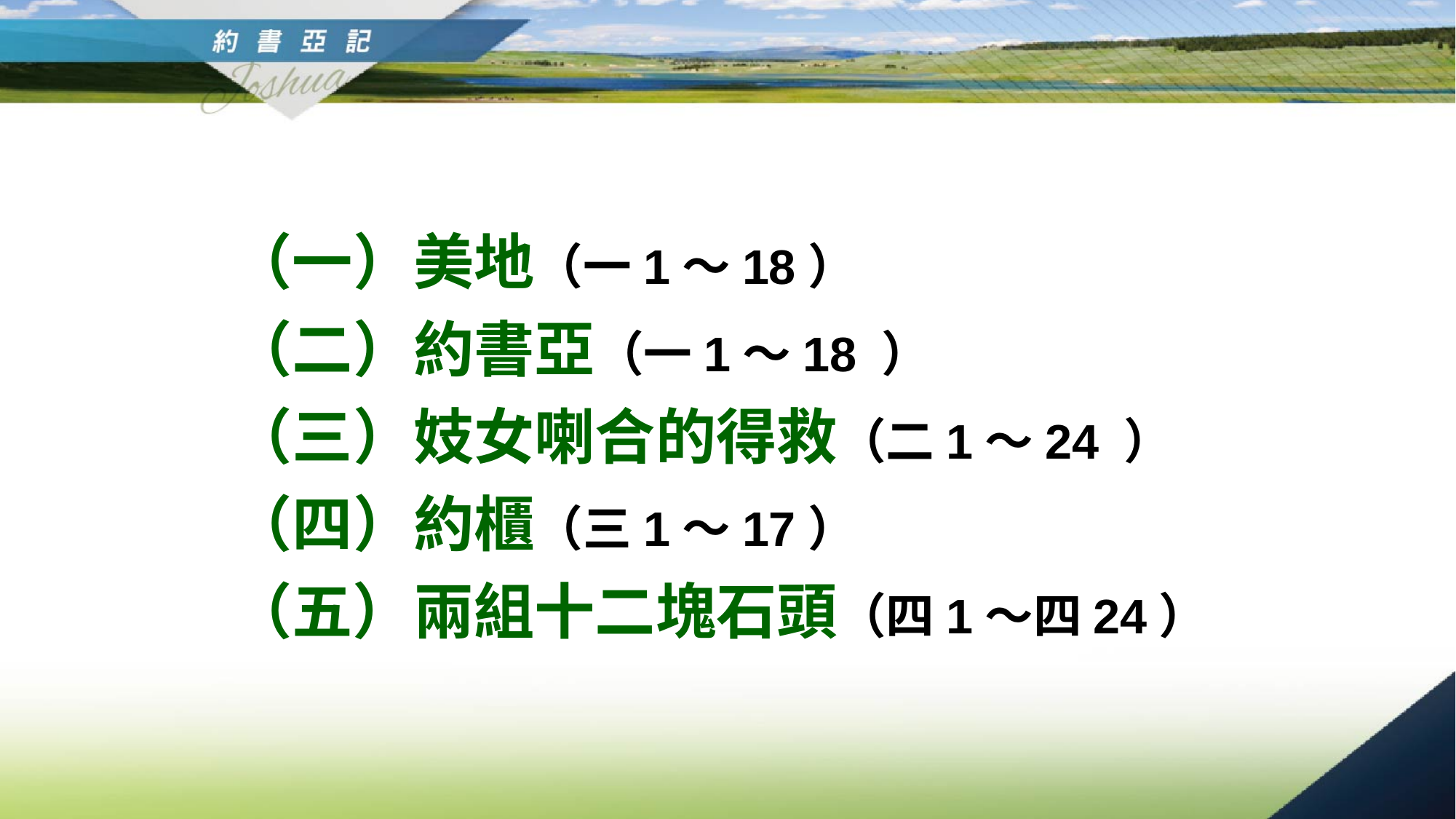

（一）美地（一1～18）
（二）約書亞（一1～18 ）
（三）妓女喇合的得救（二1～24 ）
（四）約櫃（三1～17）
（五）兩組十二塊石頭（四1～四24）